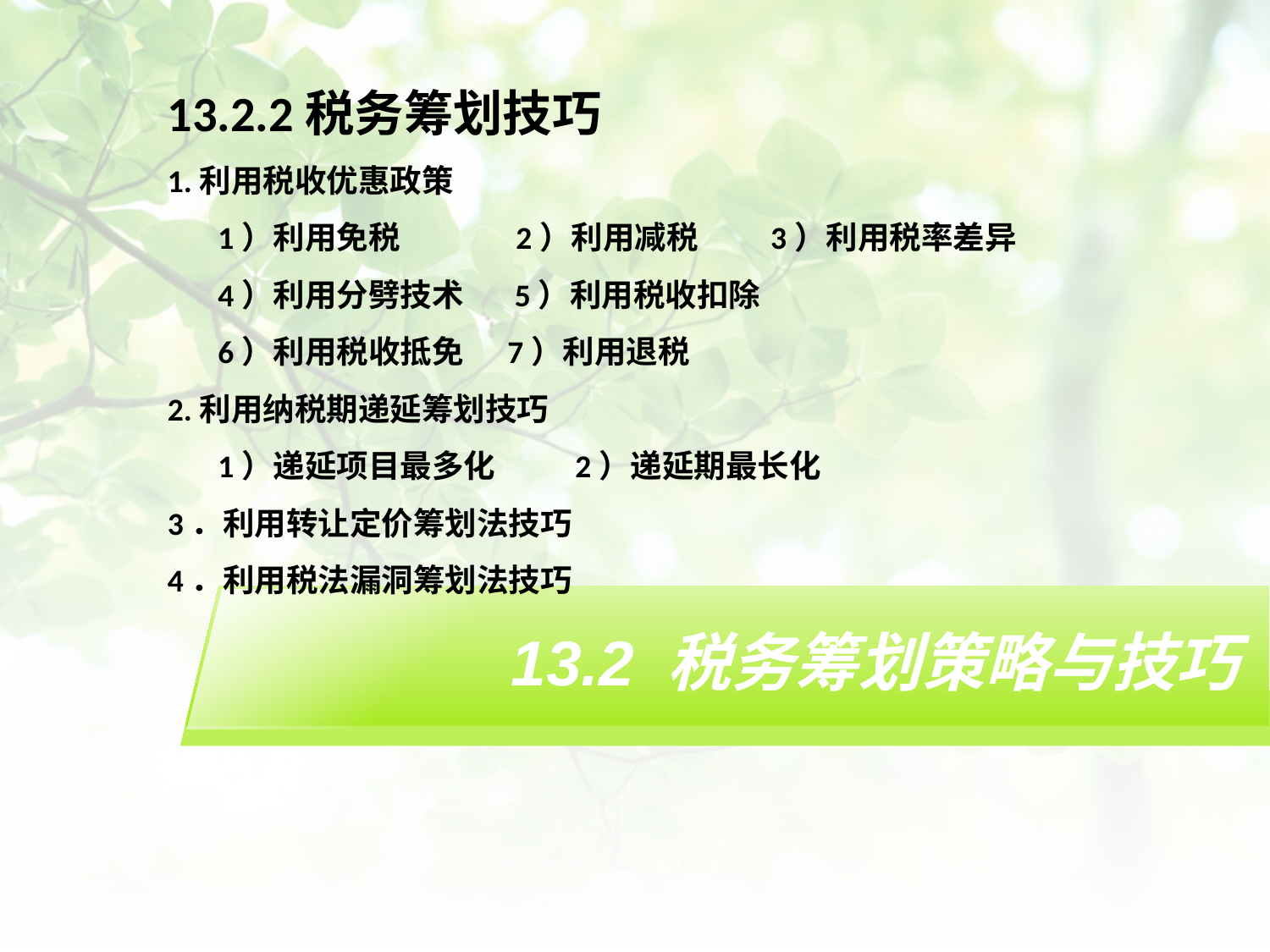

13.2.2税务筹划技巧
1.利用税收优惠政策
       1）利用免税               2）利用减税         3）利用税率差异
       4）利用分劈技术      5）利用税收扣除
       6）利用税收抵免     7）利用退税
2.利用纳税期递延筹划技巧
       1）递延项目最多化          2）递延期最长化
3．利用转让定价筹划法技巧
4．利用税法漏洞筹划法技巧

# 13.2 税务筹划策略与技巧